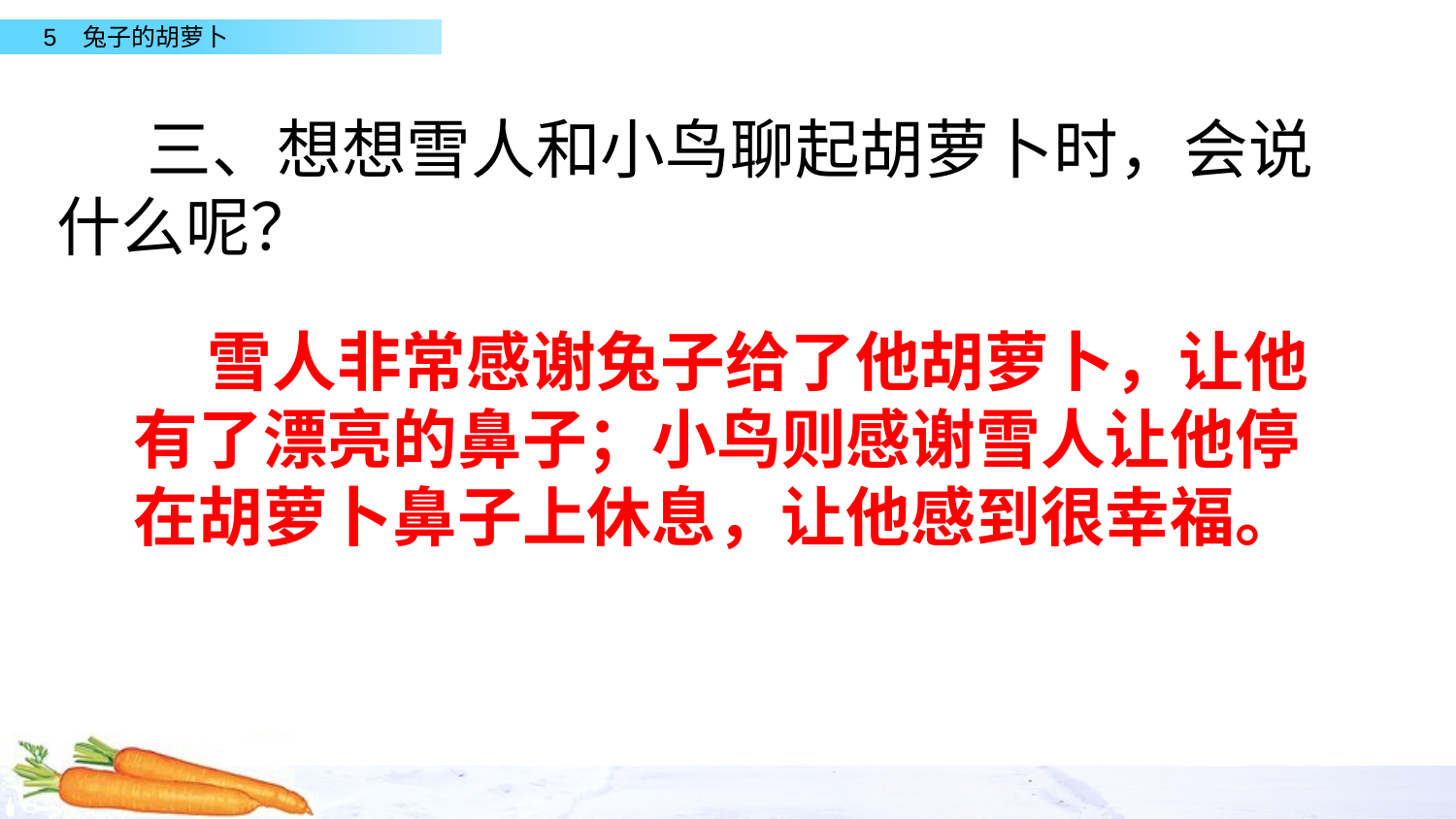

三、想想雪人和小鸟聊起胡萝卜时，会说什么呢？
    雪人非常感谢兔子给了他胡萝卜，让他有了漂亮的鼻子；小鸟则感谢雪人让他停在胡萝卜鼻子上休息，让他感到很幸福。